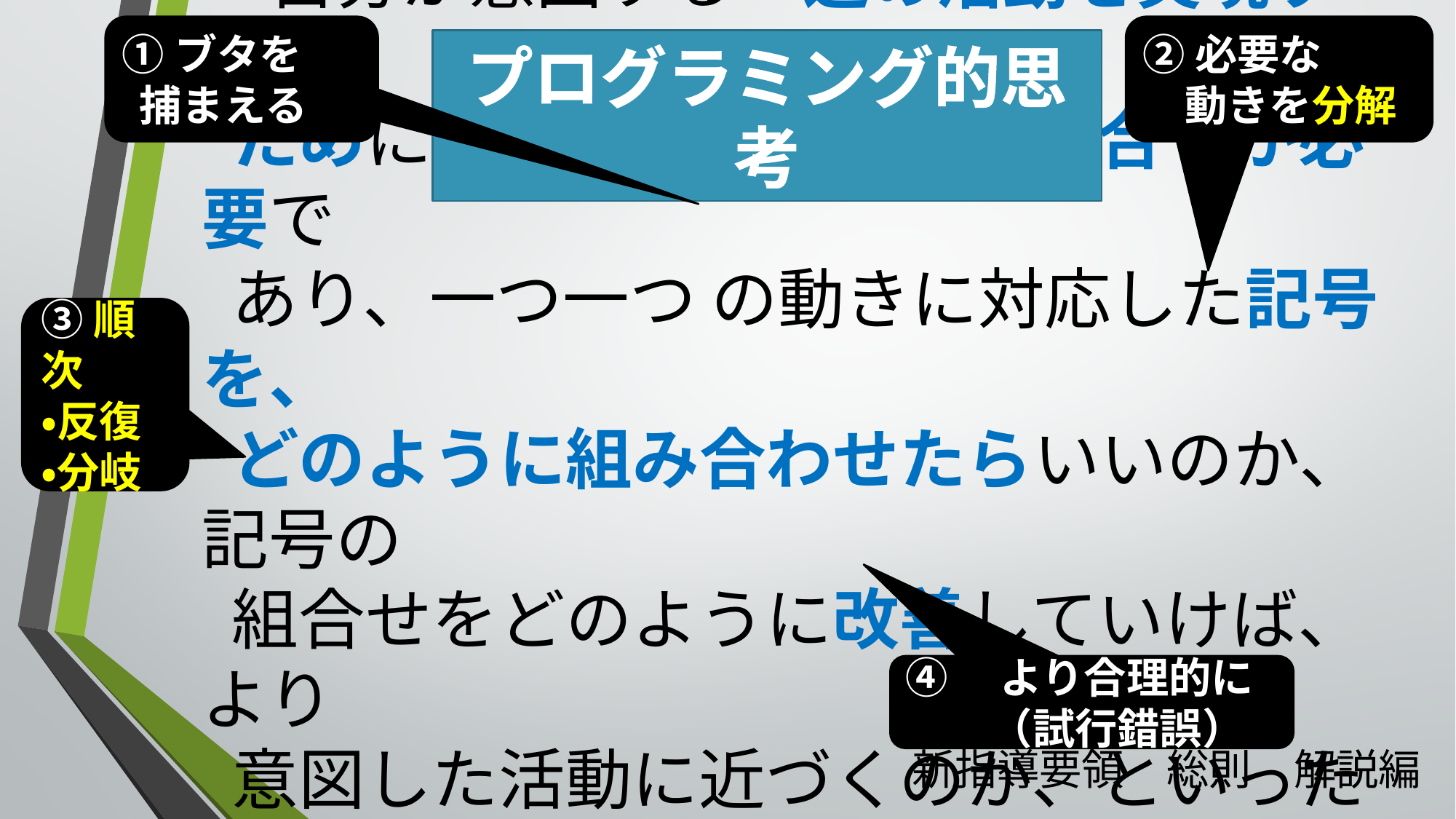

①ブタを
捕まえる
②必要な
　動きを分解
プログラミング的思考
# 「自分が意図する一連の活動を実現する ために、どのような動きの組合せが必要で あり、一つ一つ の動きに対応した記号を、 どのように組み合わせたらいいのか、記号の 組合せをどのように改善していけば、より 意図した活動に近づくのか、といったことを 論理的に考えていく力」
③順次
・反復
・分岐
④　より合理的に
　　（試行錯誤）
新指導要領　総則　解説編